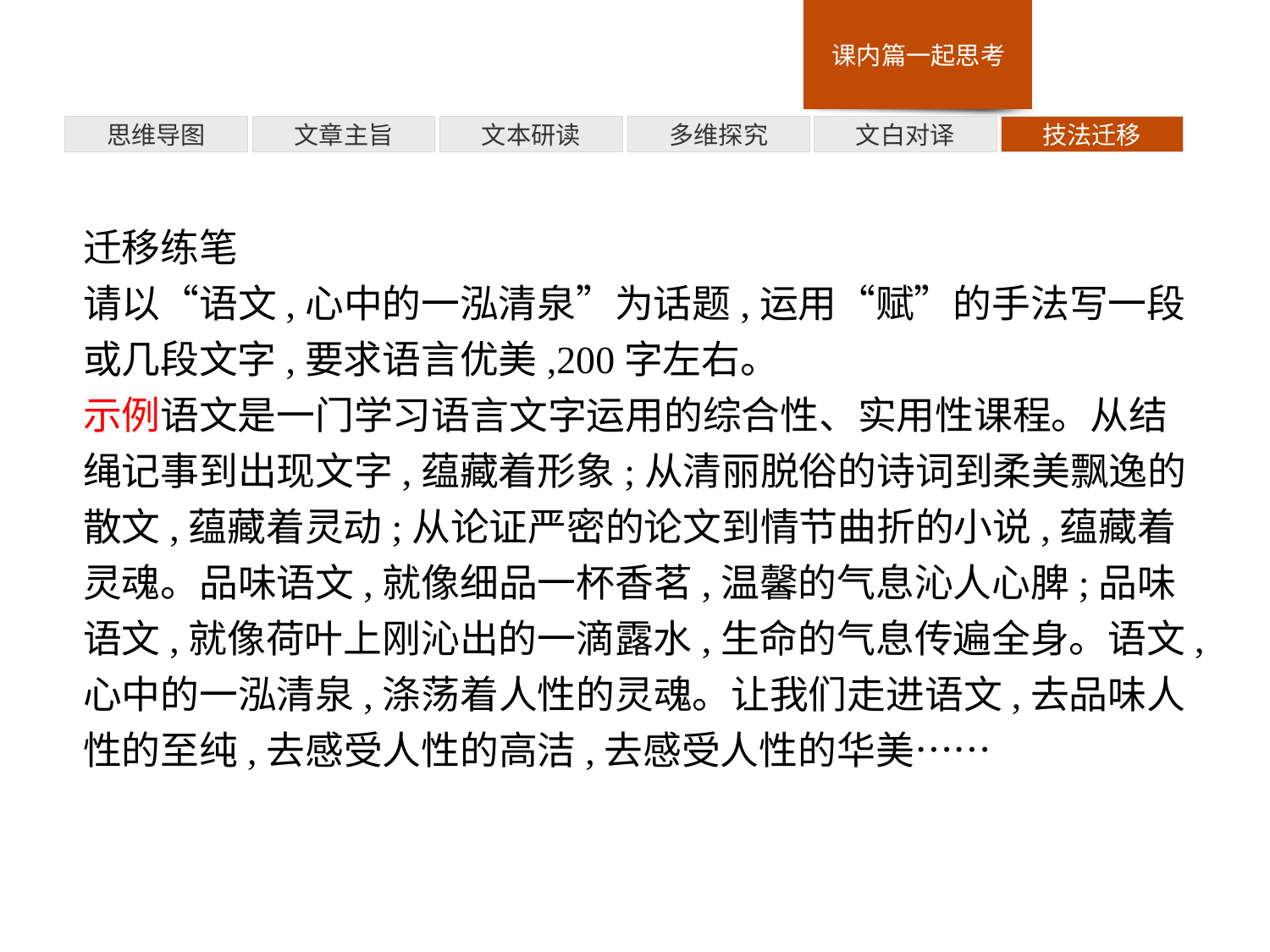

多维探究
思维导图
文章主旨
文本研读
文白对译
技法迁移
迁移练笔
请以“语文,心中的一泓清泉”为话题,运用“赋”的手法写一段或几段文字,要求语言优美,200字左右。
示例语文是一门学习语言文字运用的综合性、实用性课程。从结绳记事到出现文字,蕴藏着形象;从清丽脱俗的诗词到柔美飘逸的散文,蕴藏着灵动;从论证严密的论文到情节曲折的小说,蕴藏着灵魂。品味语文,就像细品一杯香茗,温馨的气息沁人心脾;品味语文,就像荷叶上刚沁出的一滴露水,生命的气息传遍全身。语文,心中的一泓清泉,涤荡着人性的灵魂。让我们走进语文,去品味人性的至纯,去感受人性的高洁,去感受人性的华美……